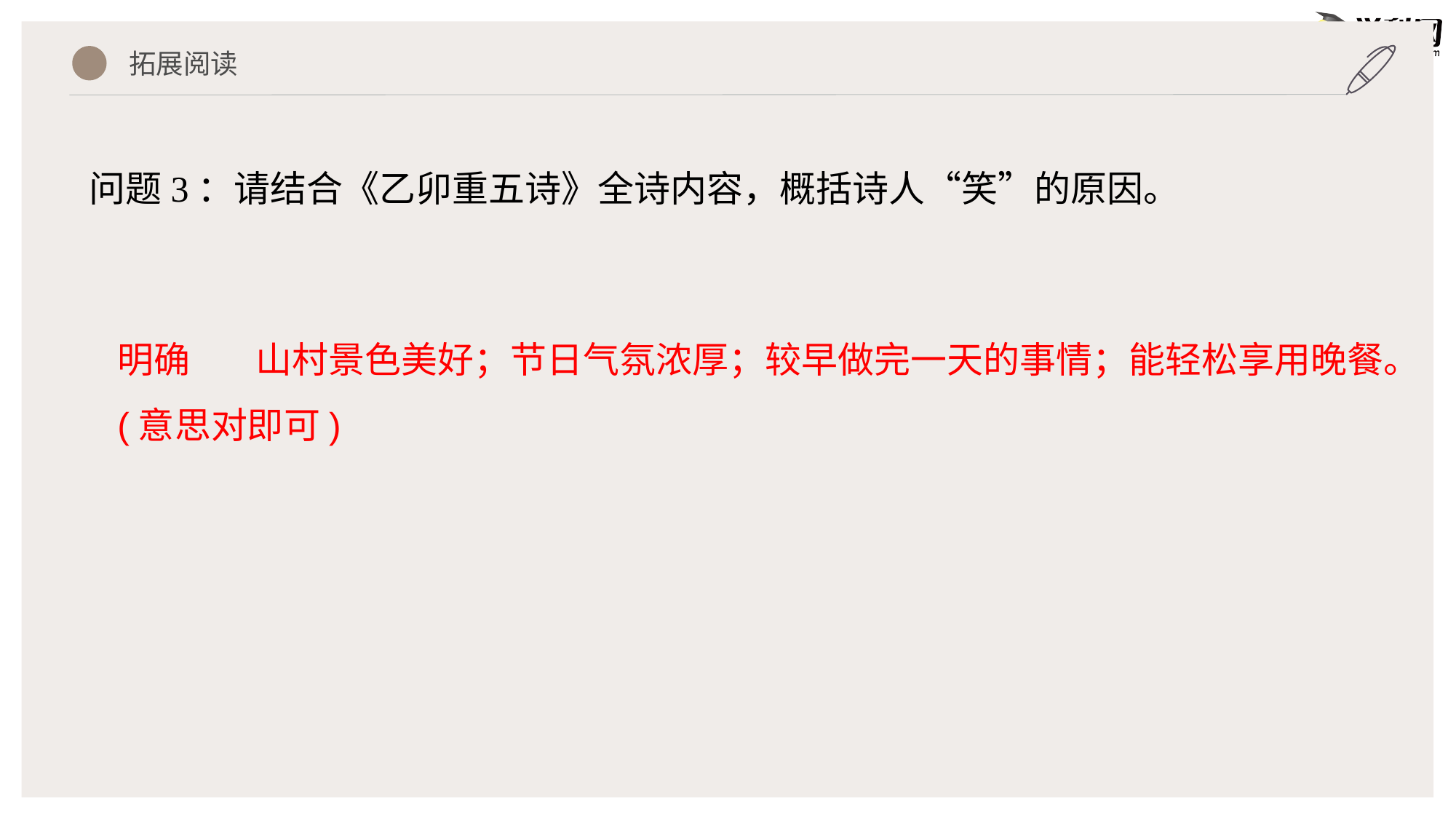

拓展阅读

问题3：请结合《乙卯重五诗》全诗内容，概括诗人“笑”的原因。

明确        山村景色美好；节日气氛浓厚；较早做完一天的事情；能轻松享用晚餐。(意思对即可)